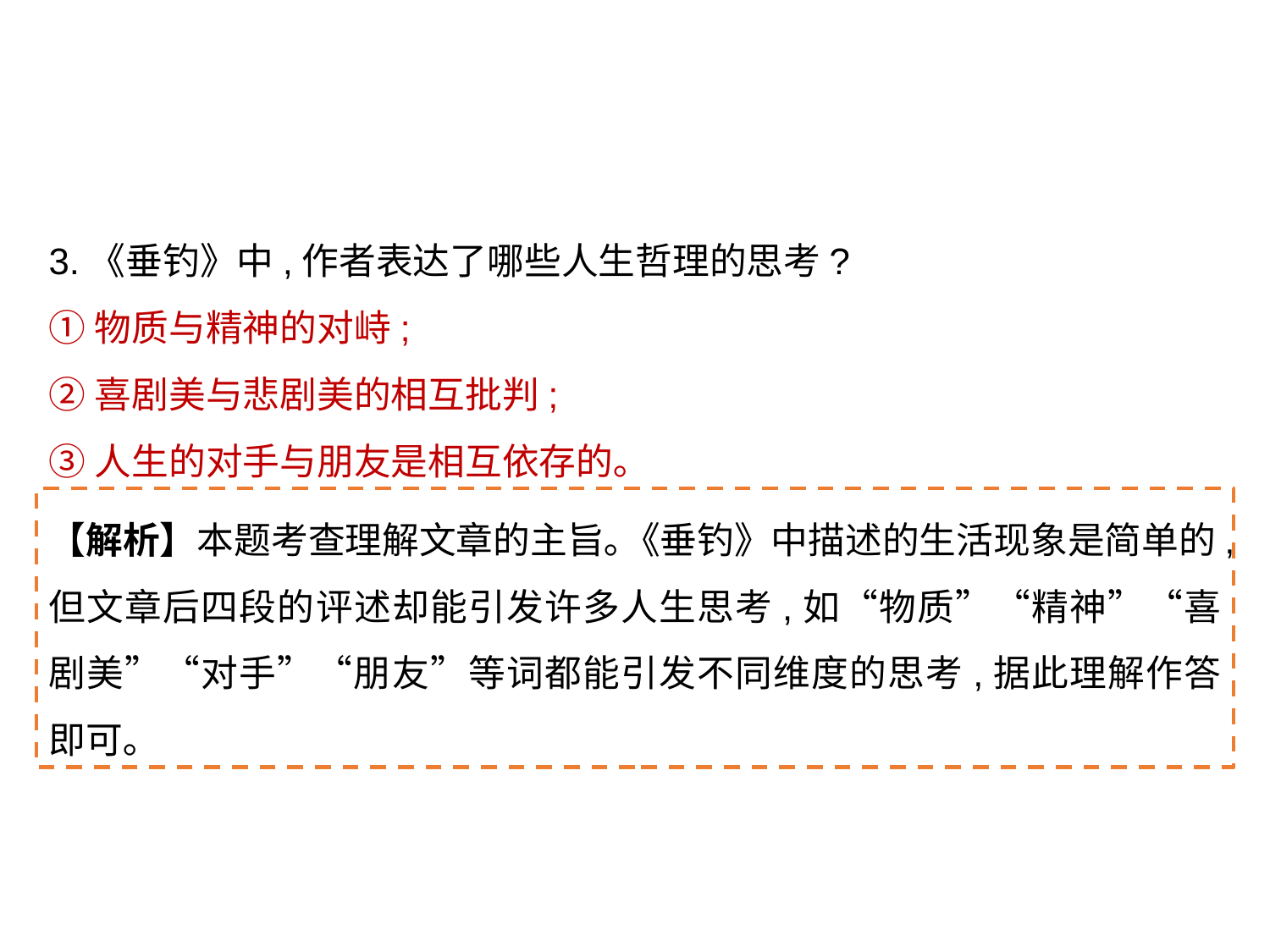

3.《垂钓》中,作者表达了哪些人生哲理的思考?
①物质与精神的对峙;
②喜剧美与悲剧美的相互批判;
③人生的对手与朋友是相互依存的｡
【解析】本题考查理解文章的主旨｡《垂钓》中描述的生活现象是简单的,但文章后四段的评述却能引发许多人生思考,如“物质”“精神”“喜剧美”“对手”“朋友”等词都能引发不同维度的思考,据此理解作答即可｡